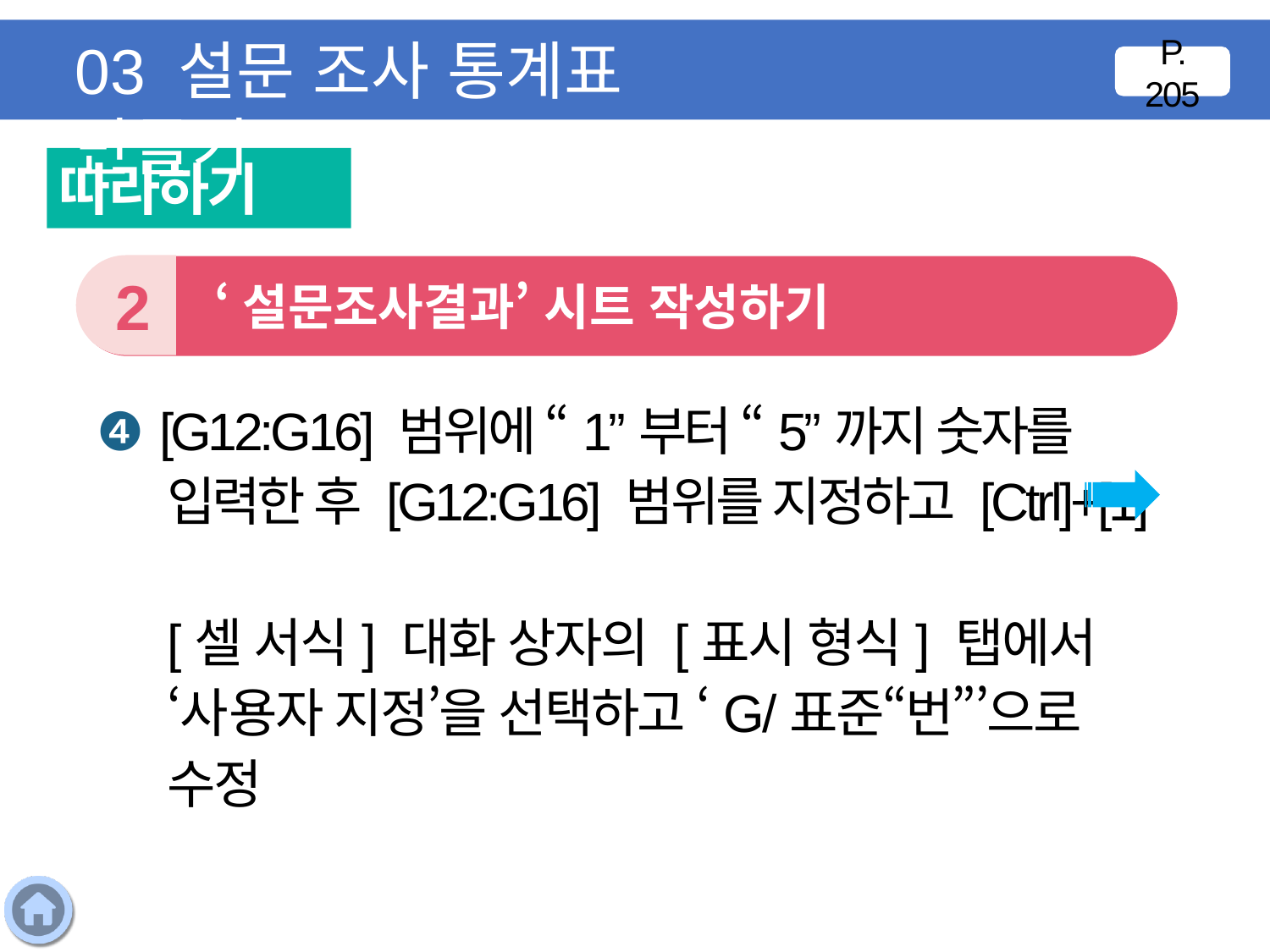

03 설문 조사 통계표 만들기
P. 205
따라하기
2
        ‘설문조사결과’ 시트 작성하기
❹ [G12:G16] 범위에 “1”부터 “5”까지 숫자를 입력한 후 [G12:G16] 범위를 지정하고 [Ctrl]+[1]
[셀 서식] 대화 상자의 [표시 형식] 탭에서 ‘사용자 지정’을 선택하고 ‘G/표준“번”’으로 수정